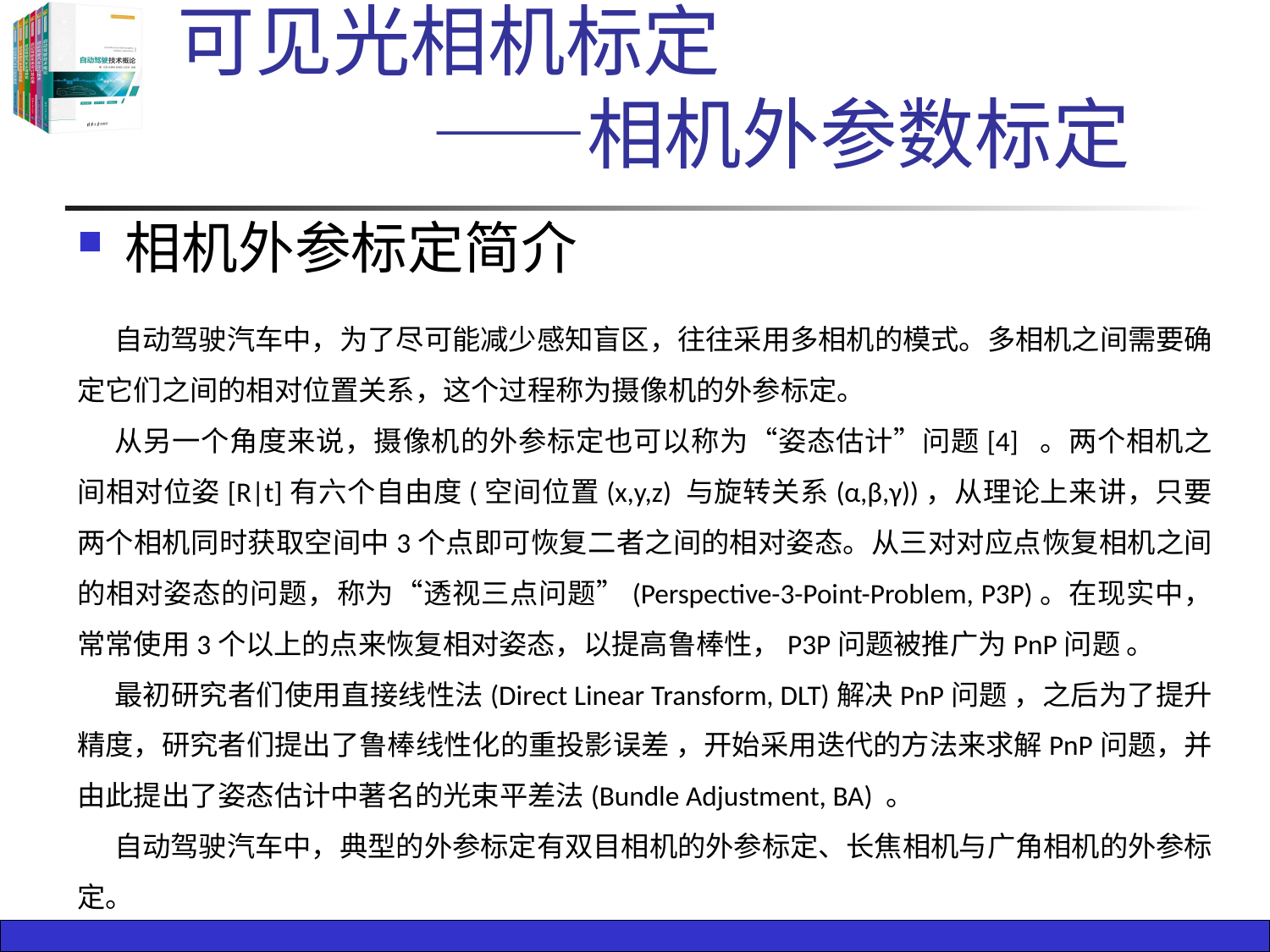

# 可见光相机标定 ——相机外参数标定
相机外参标定简介
自动驾驶汽车中，为了尽可能减少感知盲区，往往采用多相机的模式。多相机之间需要确定它们之间的相对位置关系，这个过程称为摄像机的外参标定。
从另一个角度来说，摄像机的外参标定也可以称为“姿态估计”问题[4]  。两个相机之间相对位姿[R|t]有六个自由度(空间位置(x,y,z) 与旋转关系(α,β,γ))，从理论上来讲，只要两个相机同时获取空间中3个点即可恢复二者之间的相对姿态。从三对对应点恢复相机之间的相对姿态的问题，称为“透视三点问题”(Perspective-3-Point-Problem, P3P)。在现实中，常常使用3个以上的点来恢复相对姿态，以提高鲁棒性，P3P问题被推广为PnP问题 。
最初研究者们使用直接线性法(Direct Linear Transform, DLT)解决PnP问题 ，之后为了提升精度，研究者们提出了鲁棒线性化的重投影误差 ，开始采用迭代的方法来求解PnP问题，并由此提出了姿态估计中著名的光束平差法(Bundle Adjustment, BA) 。
自动驾驶汽车中，典型的外参标定有双目相机的外参标定、长焦相机与广角相机的外参标定。